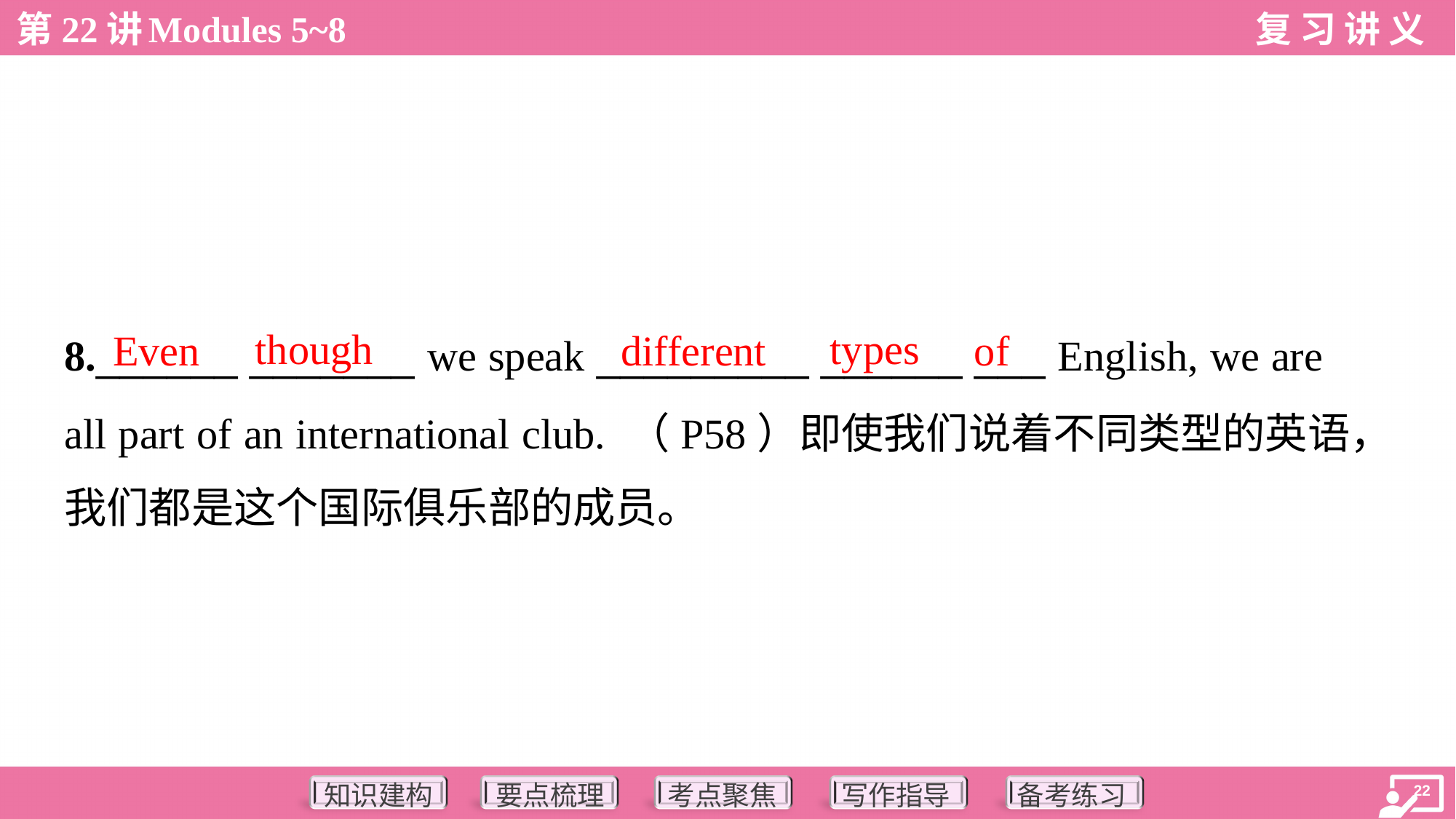

though
types
Even
different
of
8.______ _______ we speak _________ ______ ___ English, we are
all part of an international club. （P58）即使我们说着不同类型的英语，
我们都是这个国际俱乐部的成员。